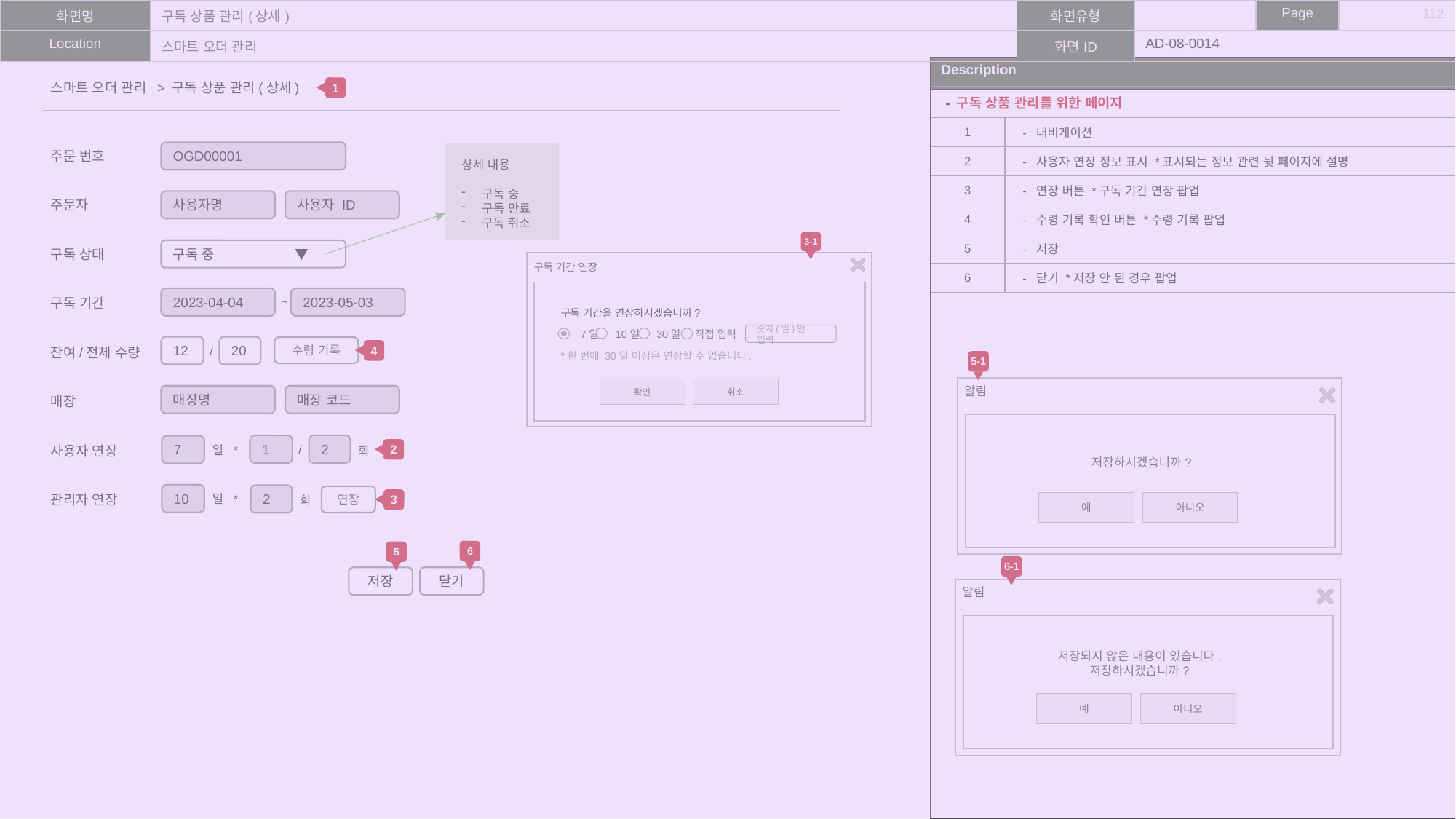

| 화면명 | 구독 상품 관리(상세) | 화면유형 |  | Page |  |
| --- | --- | --- | --- | --- | --- |
| Location | 스마트 오더 관리 | 화면ID | AD-08-0014 |  |  |

112
| Description |
| --- |
|  |
1

스마트 오더 관리  > 구독 상품 관리(상세)
| - 구독 상품 관리를 위한 페이지 |  |
| --- | --- |
| 1 | - 내비게이션 |
| 2 | - 사용자 연장 정보 표시 \*표시되는 정보 관련 뒷 페이지에 설명 |
| 3 | - 연장 버튼 \*구독 기간 연장 팝업 |
| 4 | - 수령 기록 확인 버튼 \*수령 기록 팝업 |
| 5 | - 저장 |
| 6 | - 닫기 \*저장 안 된 경우 팝업 |
주문 번호

주문자

구독 상태

구독 기간

잔여/전체 수량

매장

사용자 연장

관리자 연장

OGD00001

상세 내용

구독 중
구독 만료
구독 취소
사용자명
사용자 ID
3-1

구독 중                     ▼

구독 기간 연장

2023-04-04
2023-05-03
~
구독 기간을 연장하시겠습니까?
7일     10일     30일     직접 입력
숫자(일)만 입력

4

12
20
수령 기록
/
*한 번에 30일 이상은 연장할 수 없습니다.
5-1

확인
취소
알림
매장명
매장 코드

저장하시겠습니까?
2

2
1
7
/
일  *
회
10
3

2
일  *
연장
회
아니오
예
6

5

6-1

저장
닫기

알림

저장되지 않은 내용이 있습니다.
저장하시겠습니까?
아니오
예